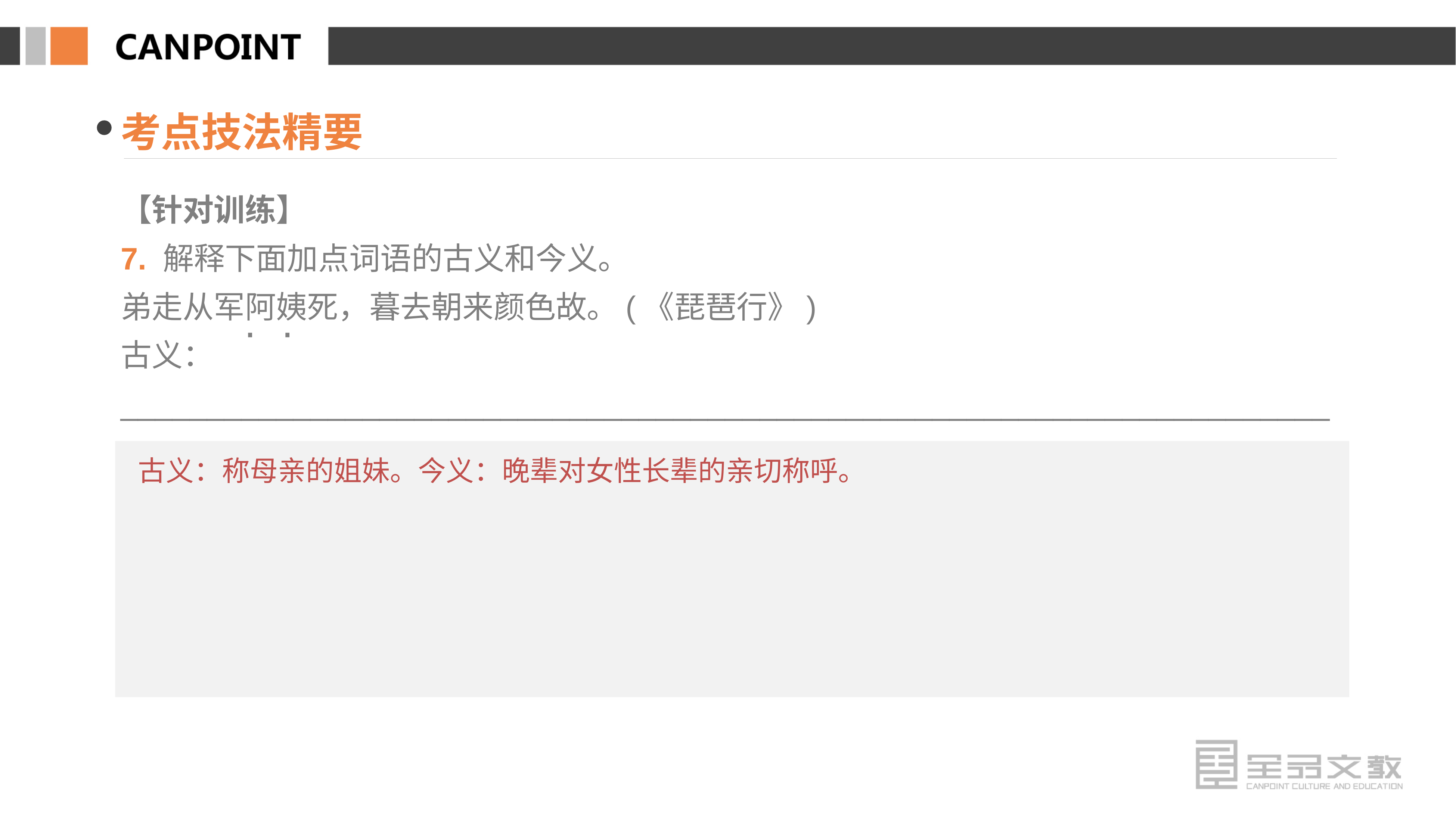

考点技法精要

【针对训练】
7. 解释下面加点词语的古义和今义。
弟走从军阿姨死，暮去朝来颜色故。(《琵琶行》)
古义：________________________________________________________________________
今义：________________________________________________________________________
·  ·
 古义：称母亲的姐妹。今义：晚辈对女性长辈的亲切称呼。